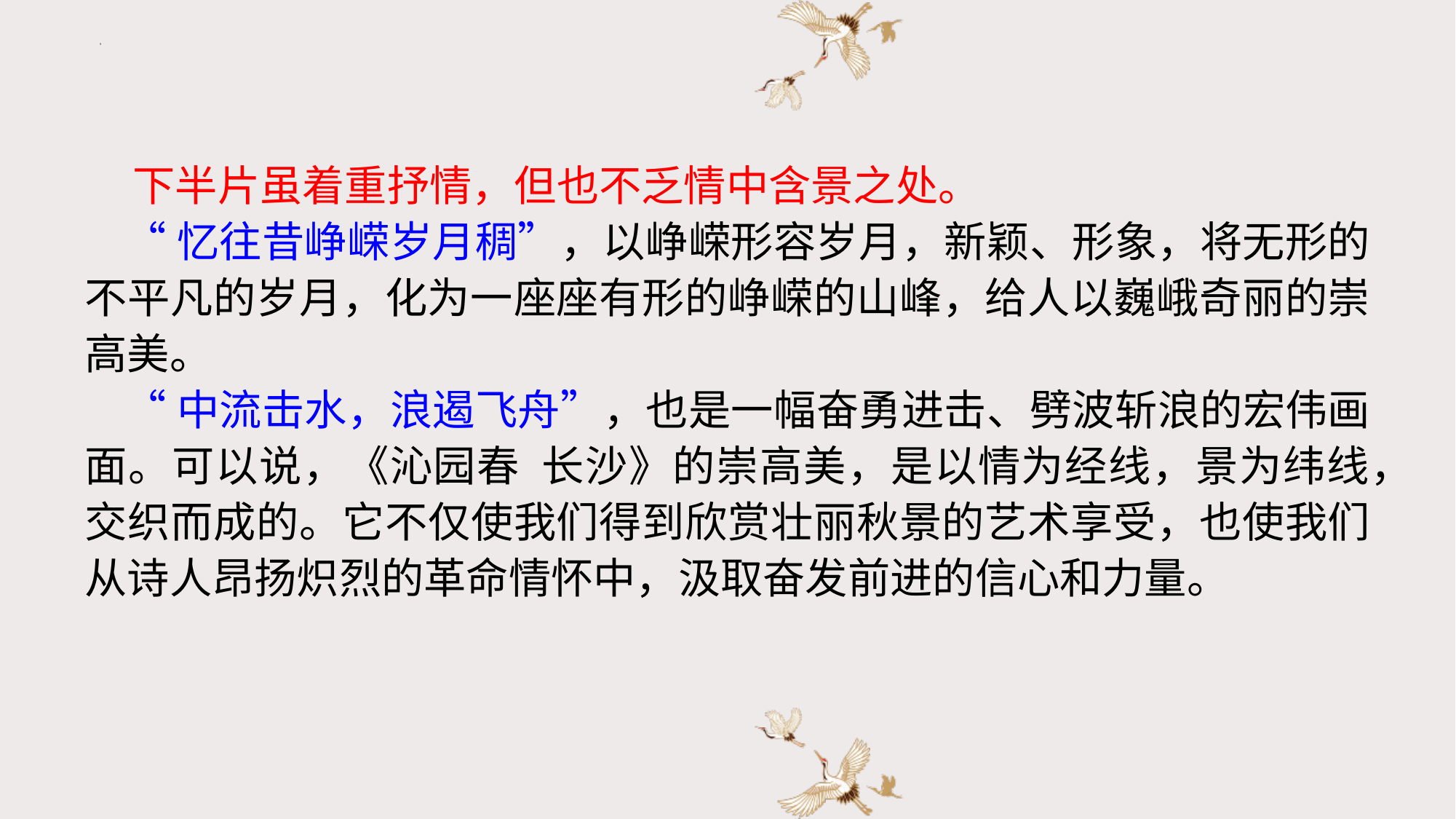

下半片虽着重抒情，但也不乏情中含景之处。
    “忆往昔峥嵘岁月稠”，以峥嵘形容岁月，新颖、形象，将无形的不平凡的岁月，化为一座座有形的峥嵘的山峰，给人以巍峨奇丽的崇高美。
    “中流击水，浪遏飞舟”，也是一幅奋勇进击、劈波斩浪的宏伟画面。可以说，《沁园春  长沙》的崇高美，是以情为经线，景为纬线，交织而成的。它不仅使我们得到欣赏壮丽秋景的艺术享受，也使我们从诗人昂扬炽烈的革命情怀中，汲取奋发前进的信心和力量。